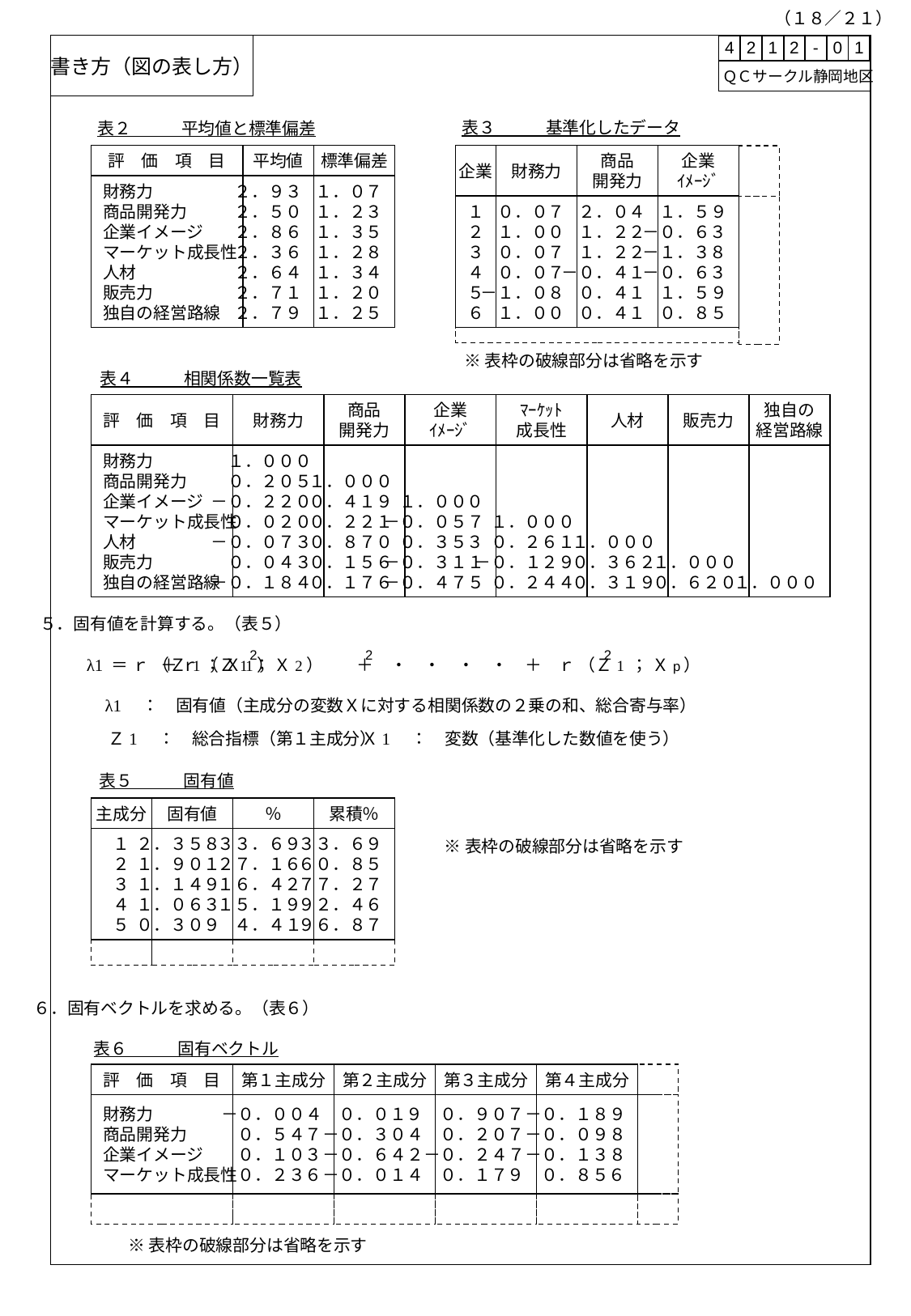

（１８／２１）

書き方（図の表し方）
| 4 | 2 | 1 | 2 | - | 0 | 1 |
| --- | --- | --- | --- | --- | --- | --- |
 ＱＣサークル静岡地区
表３　　　基準化したデータ
表２　　　平均値と標準偏差
評　価　項　目
平均値
標準偏差
企業
財務力
商品
開発力
企業
ｲﾒｰｼﾞ

財務力
商品開発力
企業イメージ
マーケット成長性
人材
販売力
独自の経営路線
２．９３
２．５０
２．８６
２．３６
２．６４
２．７１
２．７９
１．０７
１．２３
１．３５
１．２８
１．３４
１．２０
１．２５
１
２
３
４
５
６
０．０７
１．００
０．０７
０．０７
－１．０８
１．００
２．０４
１．２２
１．２２
－０．４１
０．４１
０．４１
１．５９
－０．６３
－１．３８
－０．６３
１．５９
０．８５

※表枠の破線部分は省略を示す
表４　　　相関係数一覧表
評　価　項　目
財務力
商品
開発力
企業
ｲﾒｰｼﾞ
ﾏｰｹｯﾄ
成長性
人材
販売力
独自の
経営路線
財務力
商品開発力
企業イメージ
マーケット成長性
人材
販売力
独自の経営路線
１．０００
０．２０５
－０．２２０
０．０２０
－０．０７３
０．０４３
－０．１８４

１．０００
０．４１９
０．２２１
０．８７０
０．１５６
０．１７６

１．０００
－０．０５７
０．３５３
－０．３１１
－０．４７５

１．０００
０．２６１
－０．１２９
０．２４４

１．０００
０．３６２
０．３１９

１．０００
０．６２０

１．０００
５．固有値を計算する。（表５）
2
2
2
＋ ｒ （Ｚ1 ； Ｘ2）　　＋　・　・　・　・　＋　ｒ （Ｚ1 ； Ｘp）
λ1 ＝ ｒ （Ｚ 1； Ｘ1）

λ1　：　固有値（主成分の変数Ｘに対する相関係数の２乗の和、総合寄与率）
Ｚ1　：　総合指標（第１主成分）
Ｘ1　：　変数（基準化した数値を使う）
表５　　　固有値
主成分
固有値
％
累積％
１
２
３
４
５
２．３５８
１．９０１
１．１４９
１．０６３
０．３０９
３３．６９
２７．１６
１６．４２
１５．１９
４．４１
３３．６９
６０．８５
７７．２７
９２．４６
９６．８７
※表枠の破線部分は省略を示す

６．固有ベクトルを求める。（表６）
表６　　　固有ベクトル
評　価　項　目
第１主成分
第２主成分
第３主成分
第４主成分

財務力
商品開発力
企業イメージ
マーケット成長性
－０．００４
０．５４７
０．１０３
０．２３６
０．０１９
－０．３０４
－０．６４２
－０．０１４
０．９０７
０．２０７
－０．２４７
０．１７９
－０．１８９
－０．０９８
－０．１３８
０．８５６

※表枠の破線部分は省略を示す